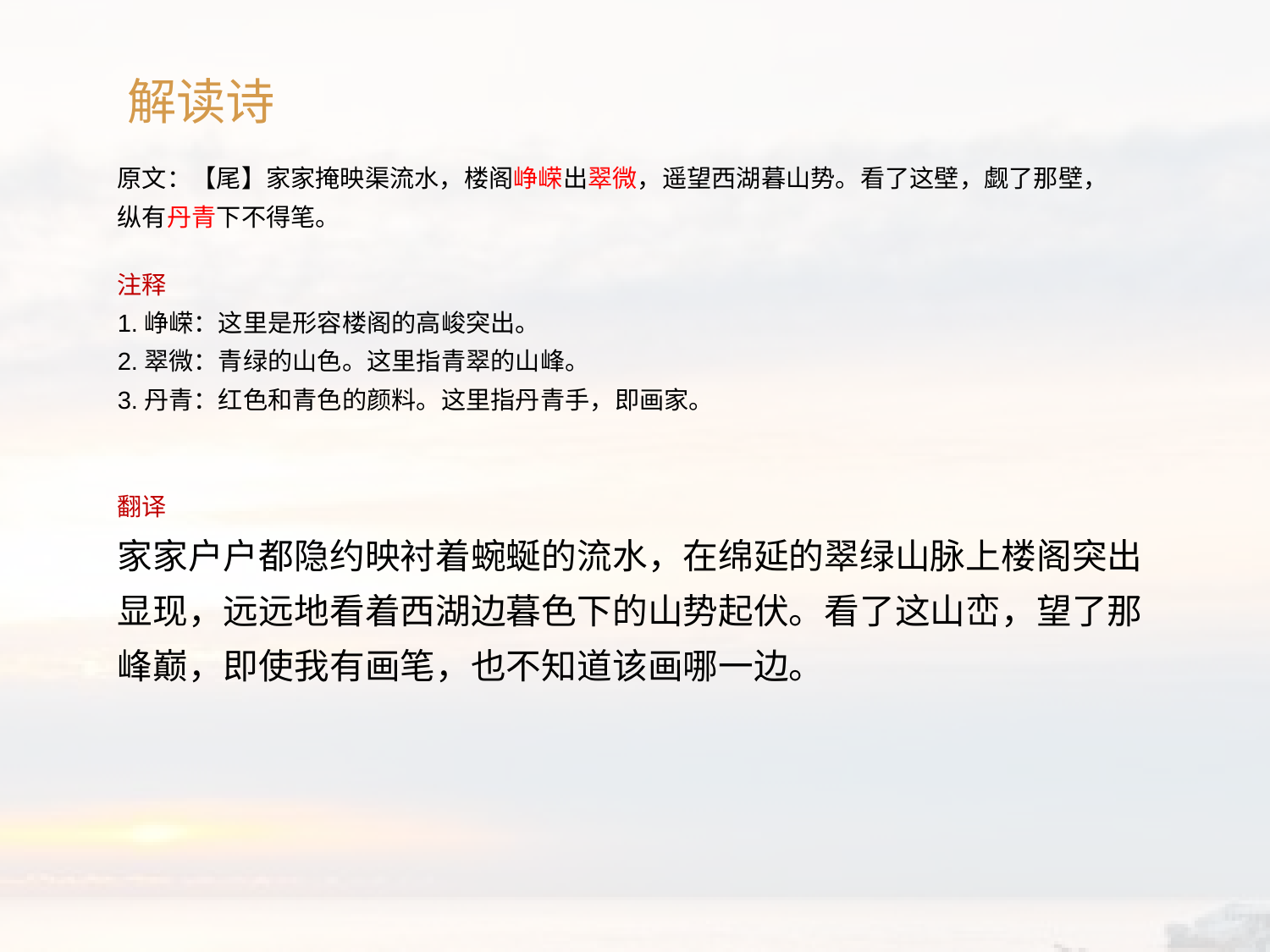

解读诗
原文：【尾】家家掩映渠流水，楼阁峥嵘出翠微，遥望西湖暮山势。看了这壁，觑了那壁，纵有丹青下不得笔。
注释
1.峥嵘：这里是形容楼阁的高峻突出。
2.翠微：青绿的山色。这里指青翠的山峰。
3.丹青：红色和青色的颜料。这里指丹青手，即画家。

翻译
家家户户都隐约映衬着蜿蜒的流水，在绵延的翠绿山脉上楼阁突出显现，远远地看着西湖边暮色下的山势起伏。看了这山峦，望了那峰巅，即使我有画笔，也不知道该画哪一边。